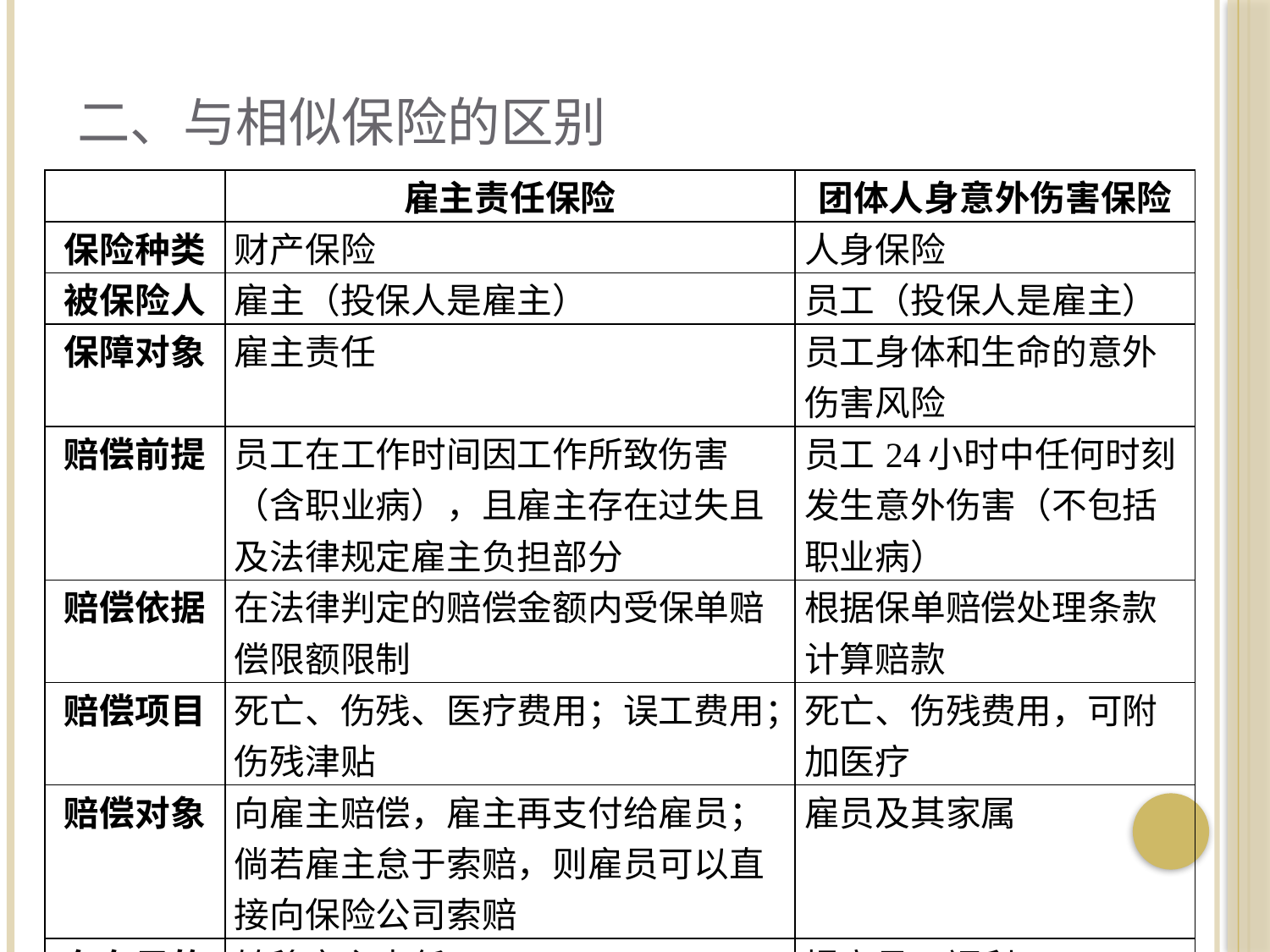

# 二、与相似保险的区别
|  | 雇主责任保险 | 团体人身意外伤害保险 |
| --- | --- | --- |
| 保险种类 | 财产保险 | 人身保险 |
| 被保险人 | 雇主（投保人是雇主） | 员工（投保人是雇主） |
| 保障对象 | 雇主责任 | 员工身体和生命的意外伤害风险 |
| 赔偿前提 | 员工在工作时间因工作所致伤害（含职业病），且雇主存在过失且及法律规定雇主负担部分 | 员工24小时中任何时刻发生意外伤害（不包括职业病） |
| 赔偿依据 | 在法律判定的赔偿金额内受保单赔偿限额限制 | 根据保单赔偿处理条款计算赔款 |
| 赔偿项目 | 死亡、伤残、医疗费用；误工费用；伤残津贴 | 死亡、伤残费用，可附加医疗 |
| 赔偿对象 | 向雇主赔偿，雇主再支付给雇员；倘若雇主怠于索赔，则雇员可以直接向保险公司索赔 | 雇员及其家属 |
| 存在目的 | 转移雇主责任 | 提高员工福利 |
| 两者关系 | 并列存在，有部分交集。倘若员工在工作时间发生意外伤害，则团体意外伤害保险需赔偿，同时雇主责任保险也赔偿。 |  |